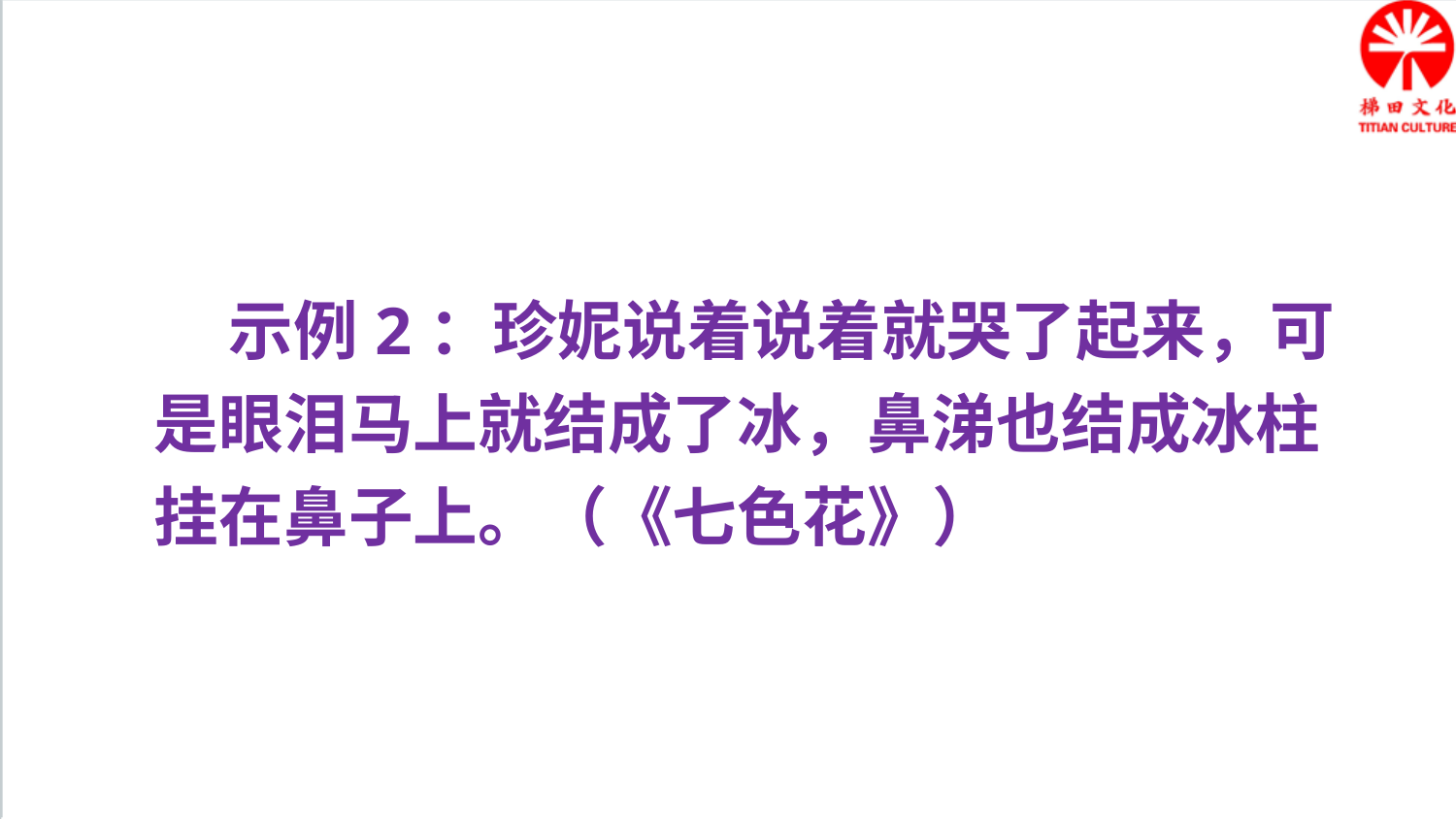

示例2：珍妮说着说着就哭了起来，可是眼泪马上就结成了冰，鼻涕也结成冰柱挂在鼻子上。（《七色花》）